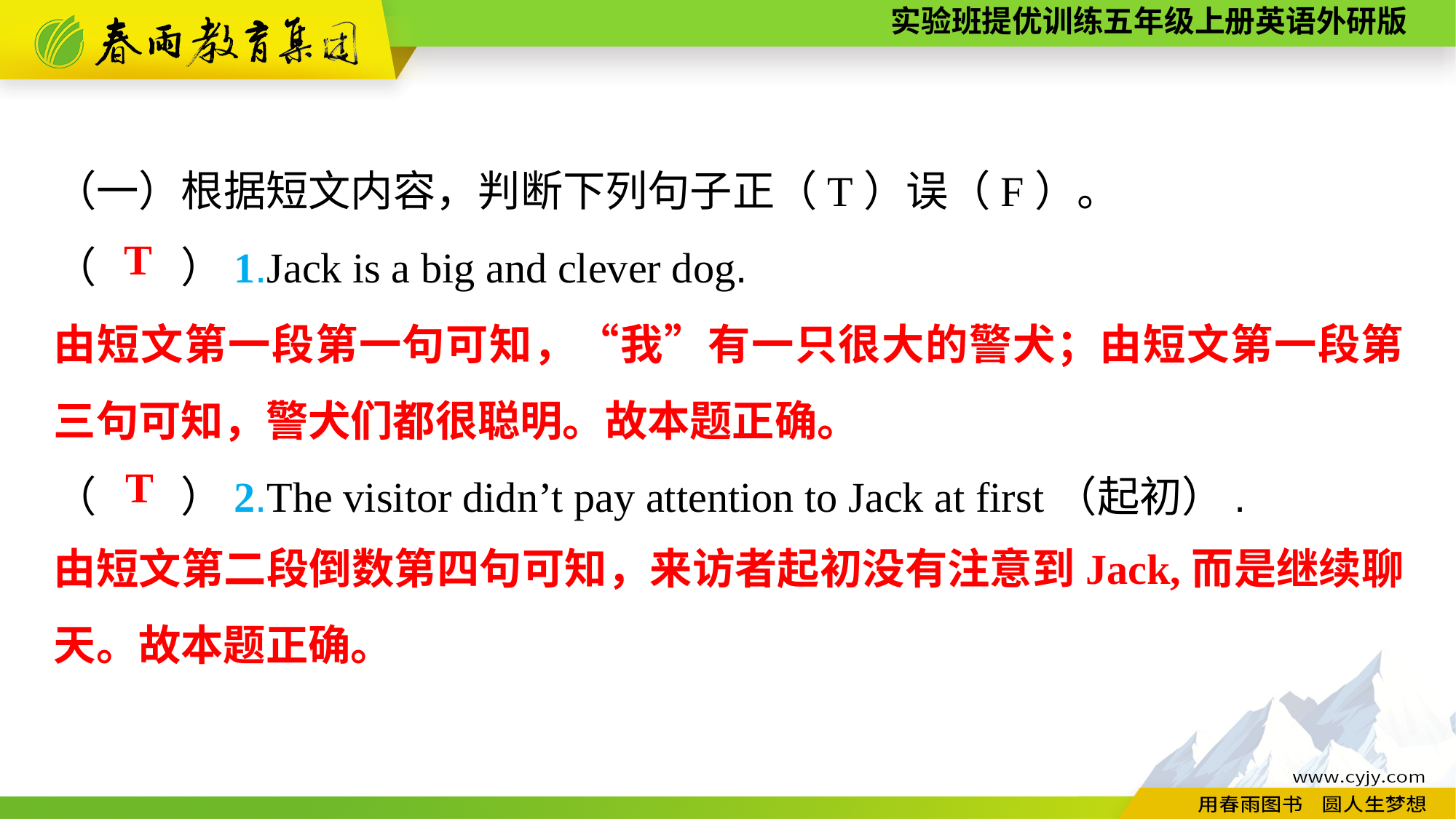

（一）根据短文内容，判断下列句子正（T）误（F）。
（　　）1.Jack is a big and clever dog.

（　　）2.The visitor didn’t pay attention to Jack at first（起初）.

T
由短文第一段第一句可知，“我”有一只很大的警犬；由短文第一段第三句可知，警犬们都很聪明。故本题正确。
T
由短文第二段倒数第四句可知，来访者起初没有注意到Jack,而是继续聊天。故本题正确。